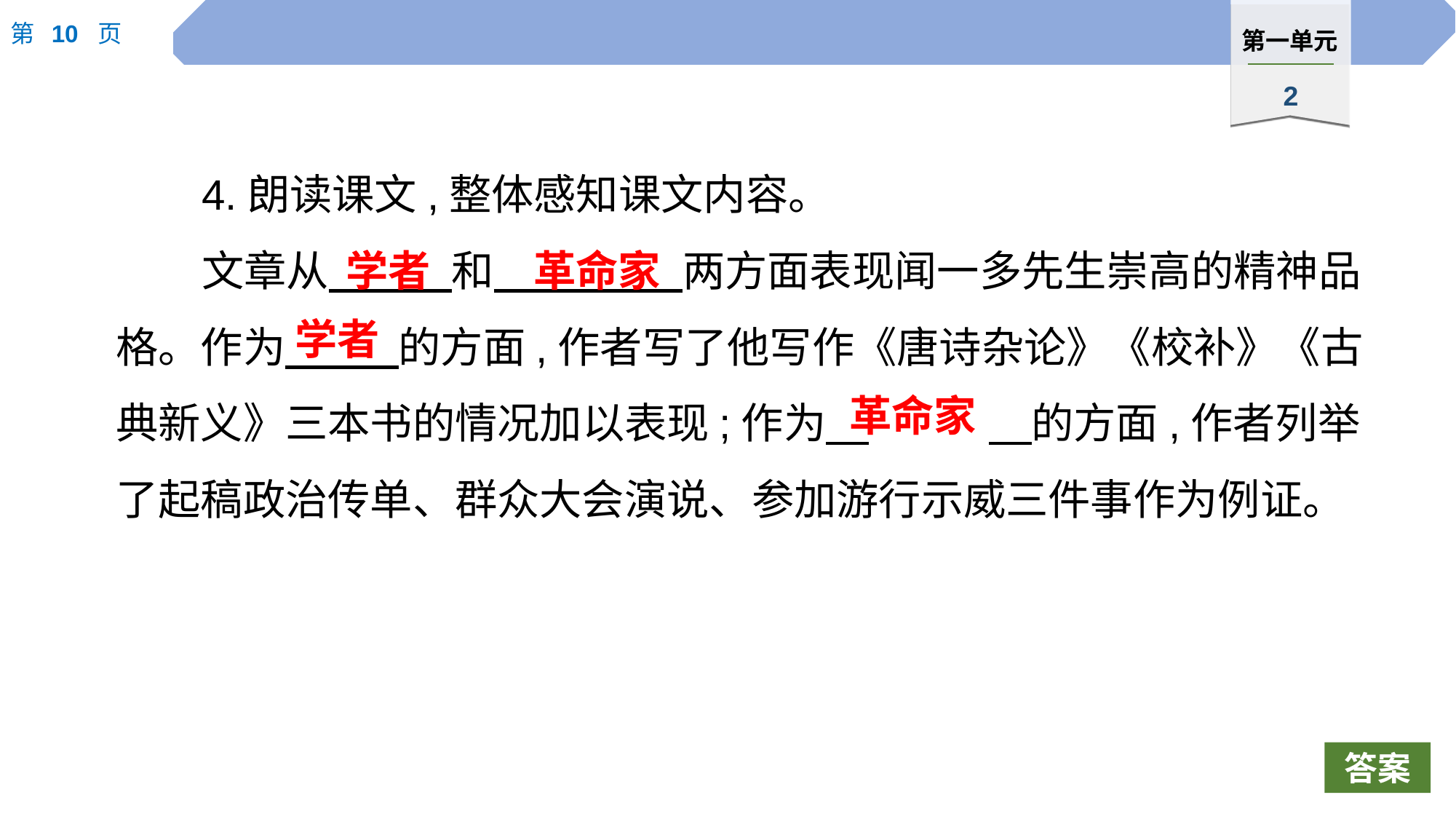

4.朗读课文,整体感知课文内容。
文章从　    　和　           　两方面表现闻一多先生崇高的精神品格。作为　   　的方面,作者写了他写作《唐诗杂论》《校补》《古典新义》三本书的情况加以表现;作为　		　的方面,作者列举了起稿政治传单、群众大会演说、参加游行示威三件事作为例证。
学者
革命家
学者
革命家
答案